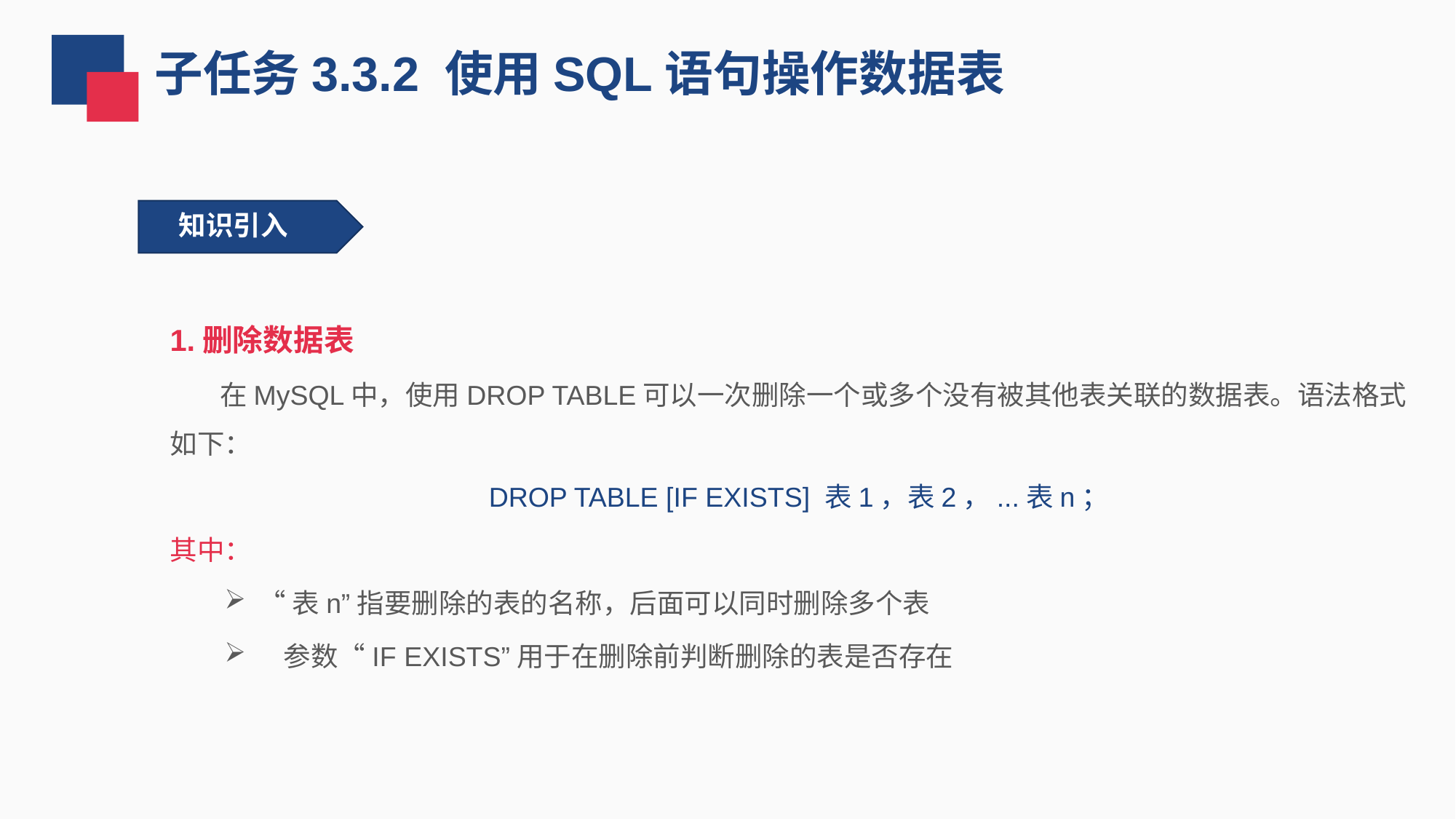

子任务3.3.2 使用SQL语句操作数据表

知识引入
1.删除数据表
       在MySQL中，使用DROP TABLE可以一次删除一个或多个没有被其他表关联的数据表。语法格式如下：
DROP TABLE [IF EXISTS] 表1，表2，...表n；
其中：
“表n”指要删除的表的名称，后面可以同时删除多个表
   参数“IF EXISTS”用于在删除前判断删除的表是否存在